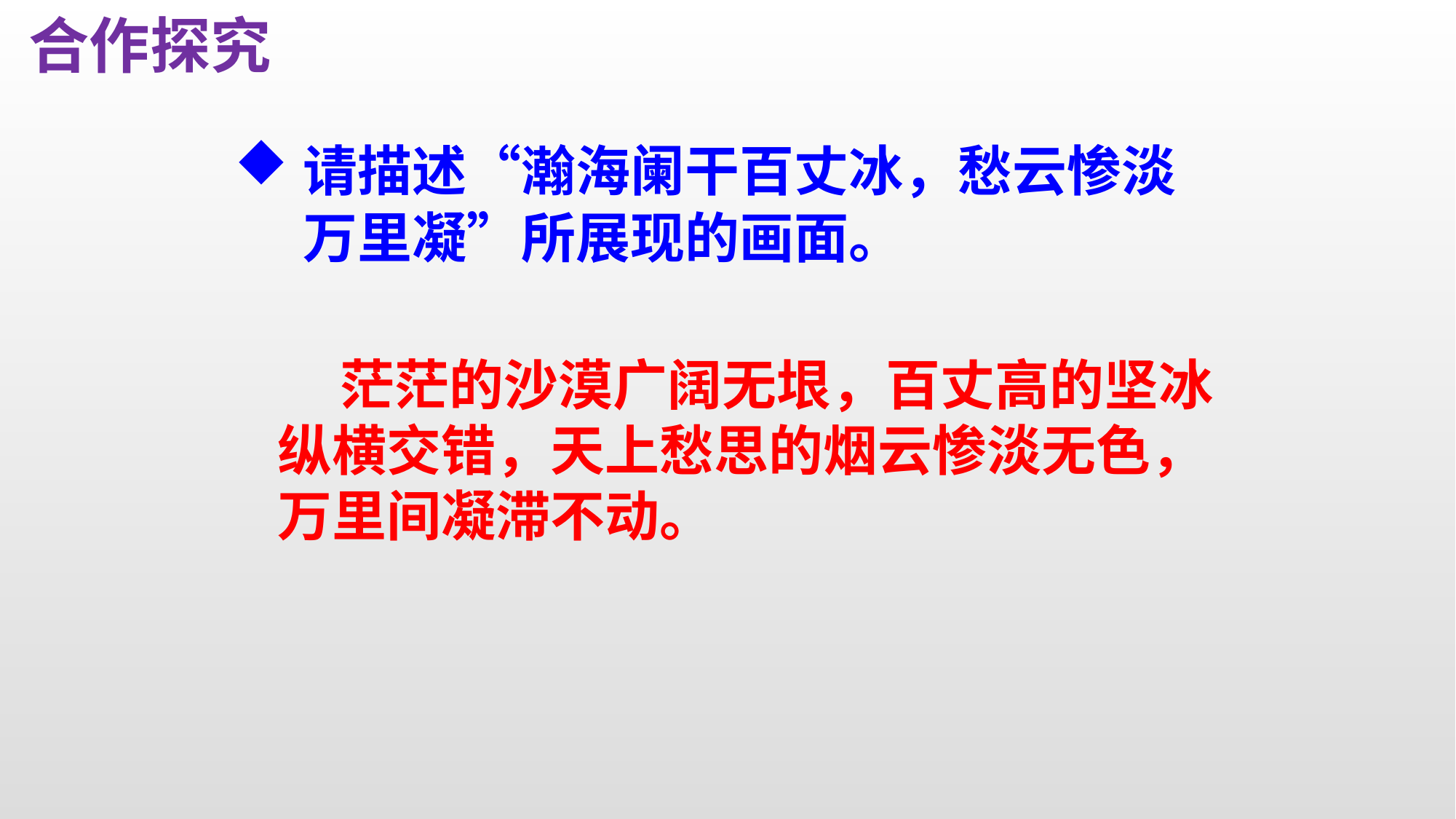

合作探究
请描述“瀚海阑干百丈冰，愁云惨淡万里凝”所展现的画面。
    茫茫的沙漠广阔无垠，百丈高的坚冰纵横交错，天上愁思的烟云惨淡无色，万里间凝滞不动。